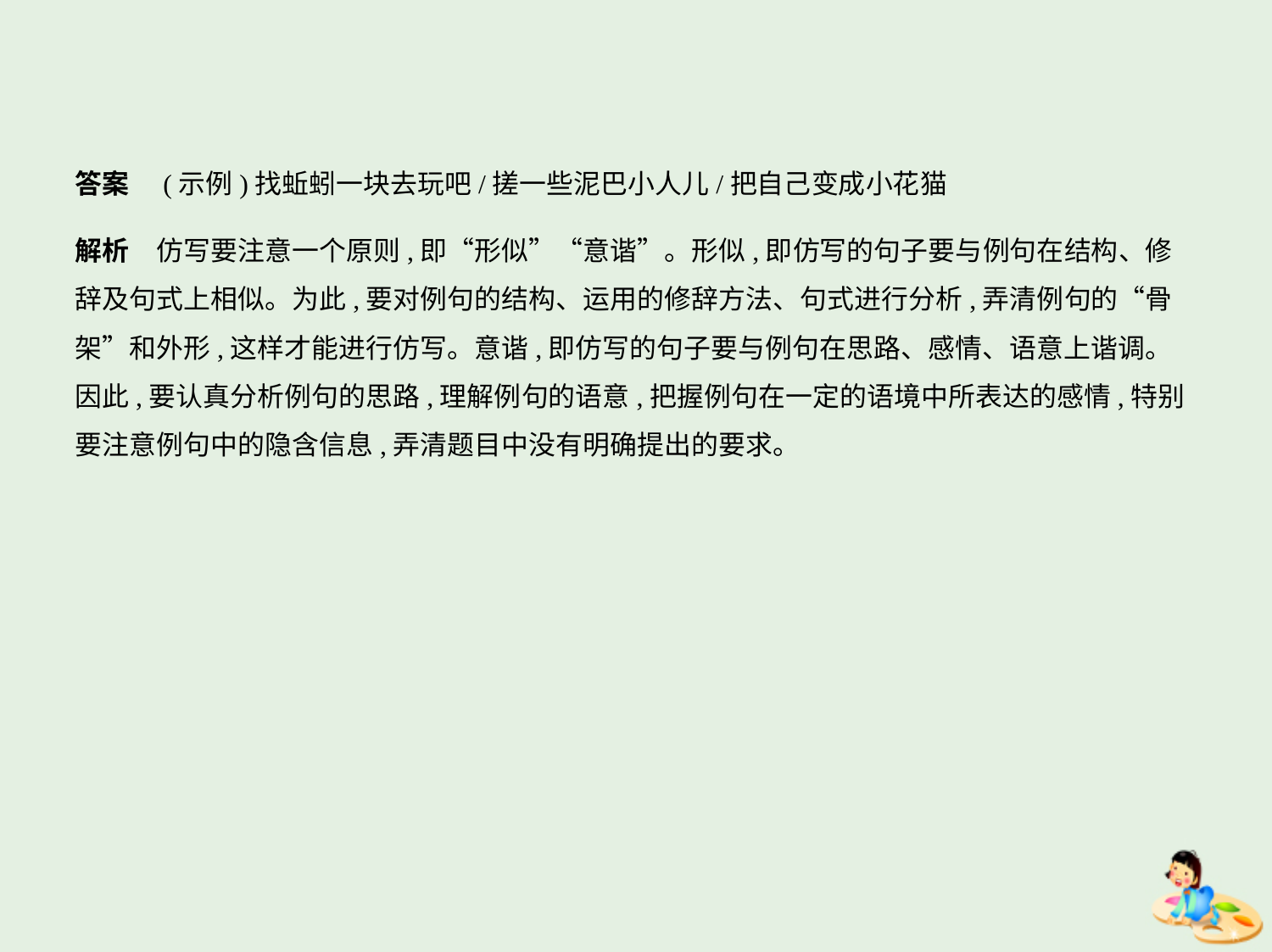

答案　(示例)找蚯蚓一块去玩吧/搓一些泥巴小人儿/把自己变成小花猫
解析　仿写要注意一个原则,即“形似”“意谐”。形似,即仿写的句子要与例句在结构、修
辞及句式上相似。为此,要对例句的结构、运用的修辞方法、句式进行分析,弄清例句的“骨
架”和外形,这样才能进行仿写。意谐,即仿写的句子要与例句在思路、感情、语意上谐调。
因此,要认真分析例句的思路,理解例句的语意,把握例句在一定的语境中所表达的感情,特别
要注意例句中的隐含信息,弄清题目中没有明确提出的要求。